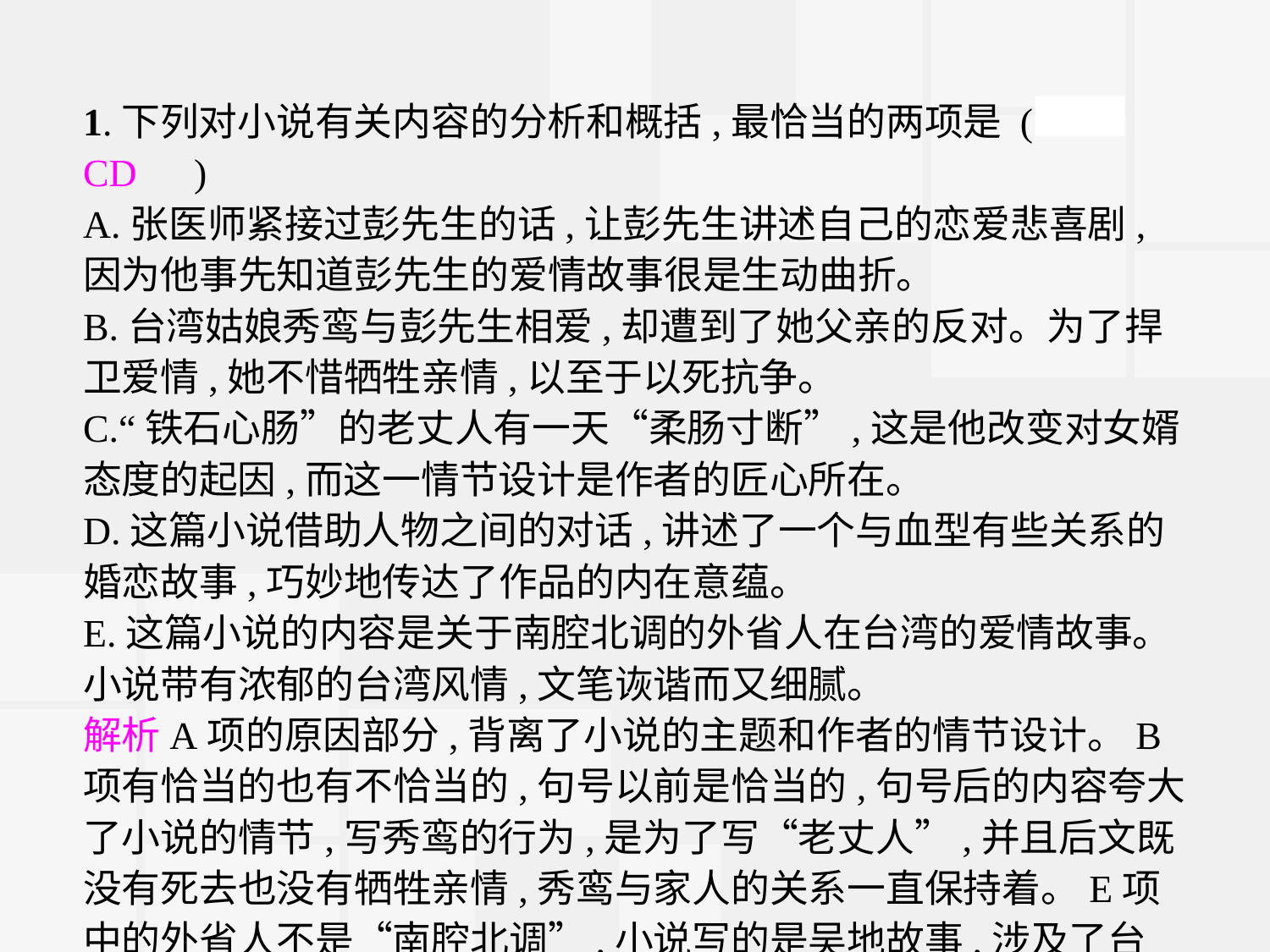

1.下列对小说有关内容的分析和概括,最恰当的两项是 (　CD　)
A.张医师紧接过彭先生的话,让彭先生讲述自己的恋爱悲喜剧,因为他事先知道彭先生的爱情故事很是生动曲折。
B.台湾姑娘秀鸾与彭先生相爱,却遭到了她父亲的反对。为了捍卫爱情,她不惜牺牲亲情,以至于以死抗争。
C.“铁石心肠”的老丈人有一天“柔肠寸断”,这是他改变对女婿态度的起因,而这一情节设计是作者的匠心所在。
D.这篇小说借助人物之间的对话,讲述了一个与血型有些关系的婚恋故事,巧妙地传达了作品的内在意蕴。
E.这篇小说的内容是关于南腔北调的外省人在台湾的爱情故事。小说带有浓郁的台湾风情,文笔诙谐而又细腻。
解析A项的原因部分,背离了小说的主题和作者的情节设计。B项有恰当的也有不恰当的,句号以前是恰当的,句号后的内容夸大了小说的情节,写秀鸾的行为,是为了写“老丈人”,并且后文既没有死去也没有牺牲亲情,秀鸾与家人的关系一直保持着。E项中的外省人不是“南腔北调”,小说写的是吴地故事,涉及了台湾。